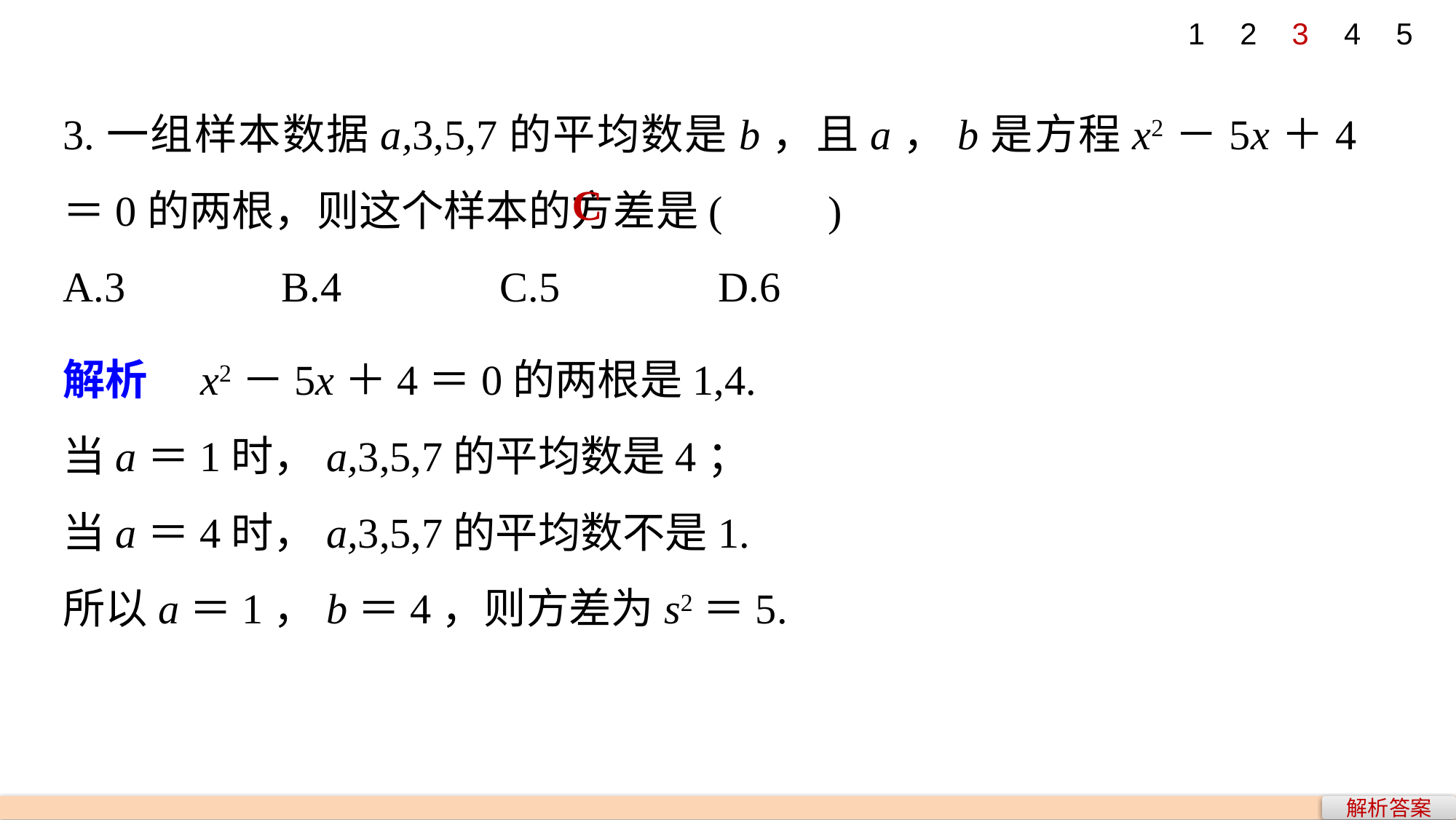

1
2
3
4
5
3.一组样本数据a,3,5,7的平均数是b，且a，b是方程x2－5x＋4＝0的两根，则这个样本的方差是(　　)
A.3  		B.4  		C.5  		D.6
C
解析　x2－5x＋4＝0的两根是1,4.
当a＝1时，a,3,5,7的平均数是4；
当a＝4时，a,3,5,7的平均数不是1.
所以a＝1，b＝4，则方差为s2＝5.
解析答案